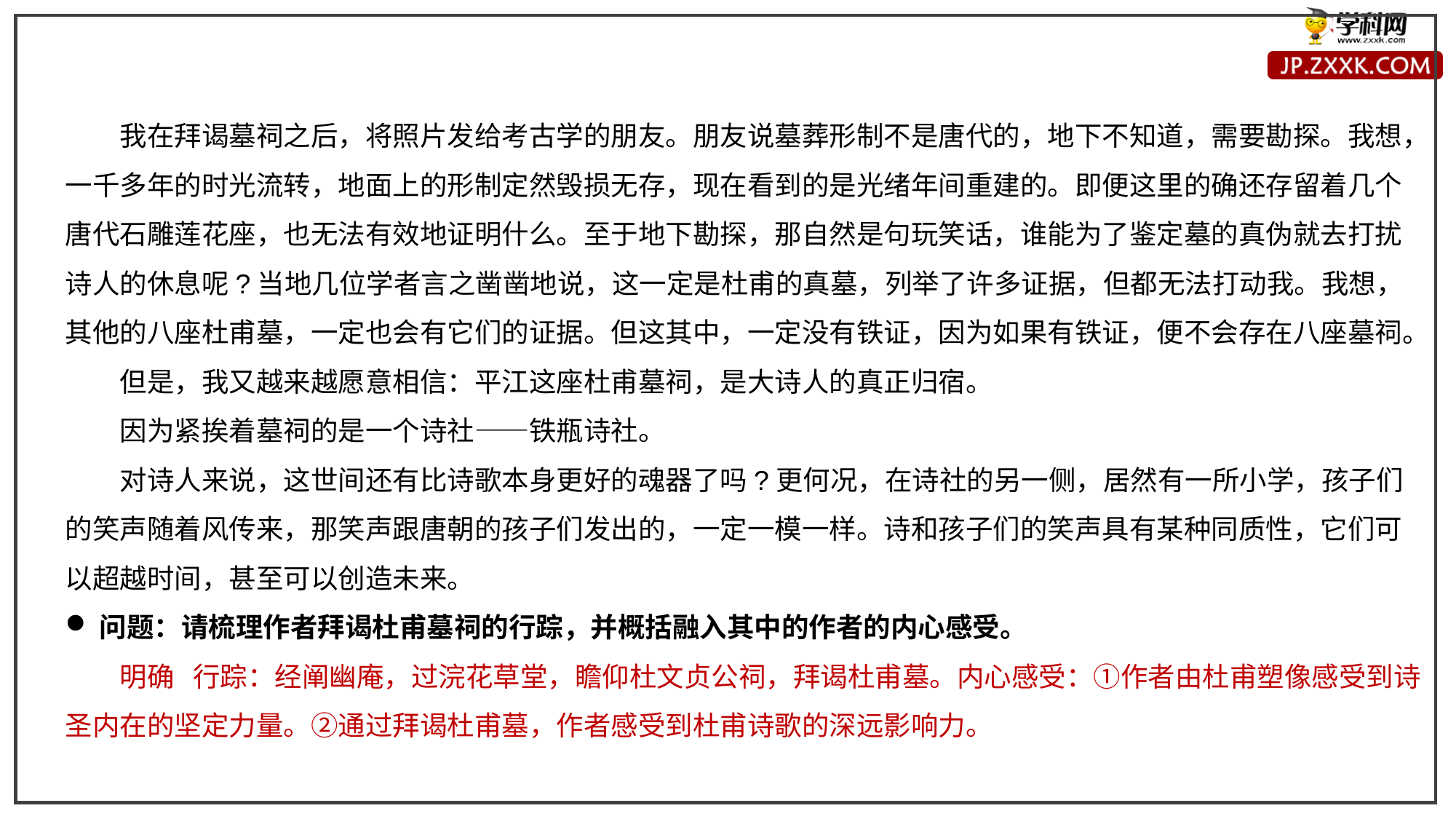

我在拜谒墓祠之后，将照片发给考古学的朋友。朋友说墓葬形制不是唐代的，地下不知道，需要勘探。我想，一千多年的时光流转，地面上的形制定然毁损无存，现在看到的是光绪年间重建的。即便这里的确还存留着几个唐代石雕莲花座，也无法有效地证明什么。至于地下勘探，那自然是句玩笑话，谁能为了鉴定墓的真伪就去打扰诗人的休息呢?当地几位学者言之凿凿地说，这一定是杜甫的真墓，列举了许多证据，但都无法打动我。我想，其他的八座杜甫墓，一定也会有它们的证据。但这其中，一定没有铁证，因为如果有铁证，便不会存在八座墓祠。
但是，我又越来越愿意相信：平江这座杜甫墓祠，是大诗人的真正归宿。
因为紧挨着墓祠的是一个诗社——铁瓶诗社。
对诗人来说，这世间还有比诗歌本身更好的魂器了吗?更何况，在诗社的另一侧，居然有一所小学，孩子们的笑声随着风传来，那笑声跟唐朝的孩子们发出的，一定一模一样。诗和孩子们的笑声具有某种同质性，它们可以超越时间，甚至可以创造未来。
问题：请梳理作者拜谒杜甫墓祠的行踪，并概括融入其中的作者的内心感受。
明确   行踪：经阐幽庵，过浣花草堂，瞻仰杜文贞公祠，拜谒杜甫墓。内心感受：①作者由杜甫塑像感受到诗圣内在的坚定力量。②通过拜谒杜甫墓，作者感受到杜甫诗歌的深远影响力。